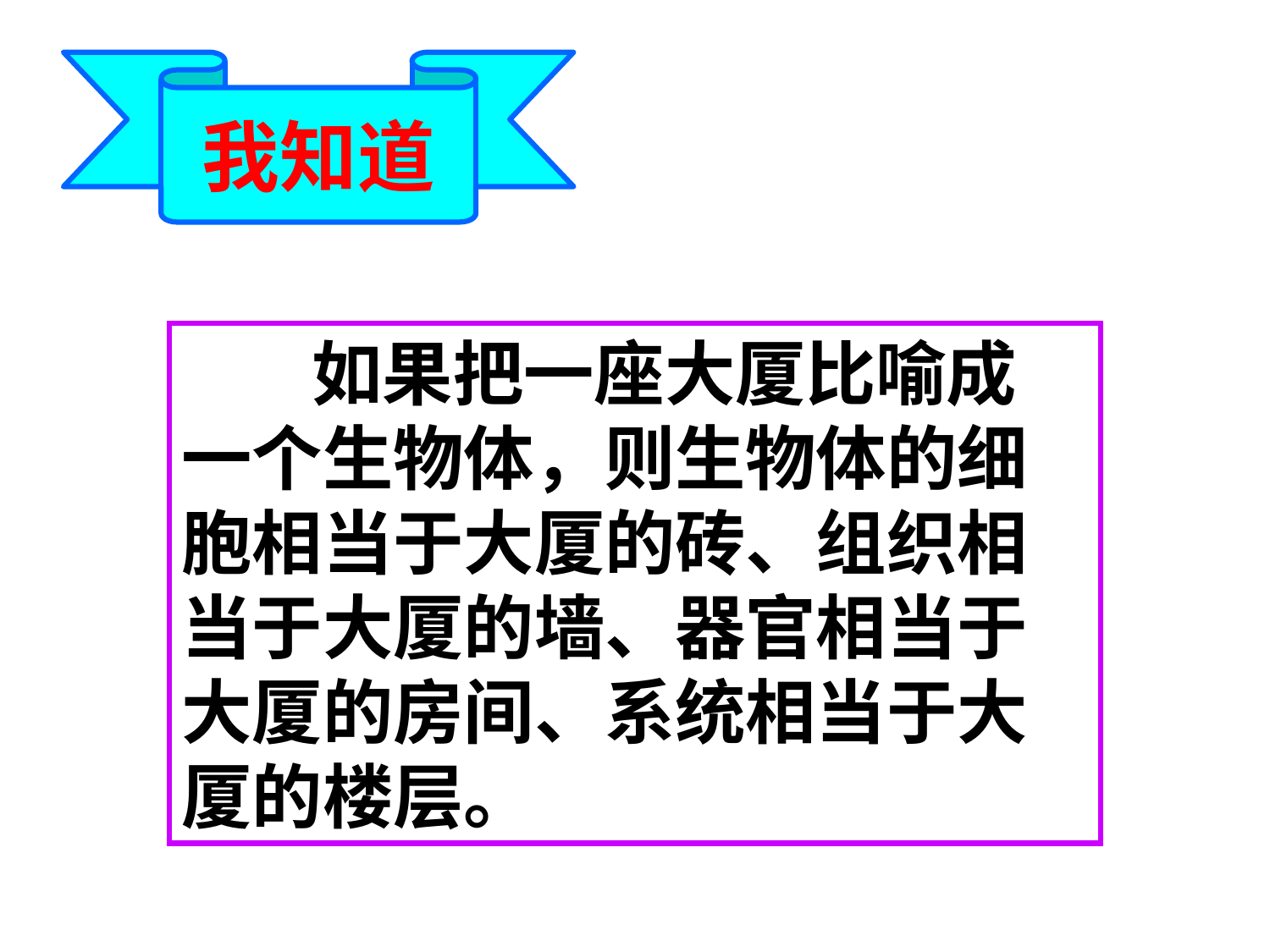

我知道
        如果把一座大厦比喻成
一个生物体，则生物体的细胞相当于大厦的砖、组织相当于大厦的墙、器官相当于大厦的房间、系统相当于大厦的楼层。